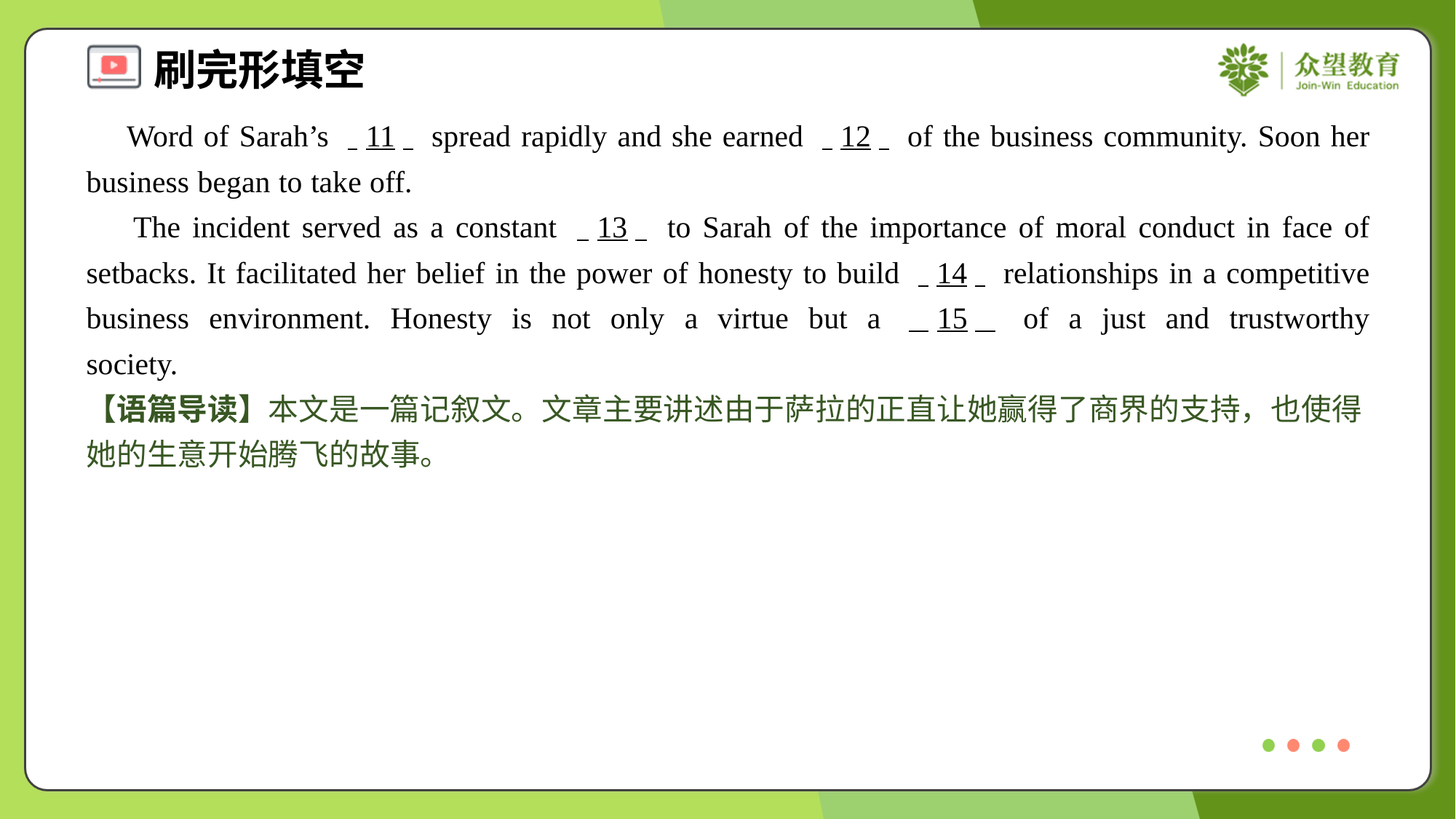

Word of Sarah’s . .11. . spread rapidly and she earned . .12. . of the business community. Soon her business began to take off.
    The incident served as a constant . .13. . to Sarah of the importance of moral conduct in face of setbacks. It facilitated her belief in the power of honesty to build . .14. . relationships in a competitive business environment. Honesty is not only a virtue but a . .15. . of a just and trustworthy society.#5
【语篇导读】本文是一篇记叙文。文章主要讲述由于萨拉的正直让她赢得了商界的支持，也使得她的生意开始腾飞的故事。